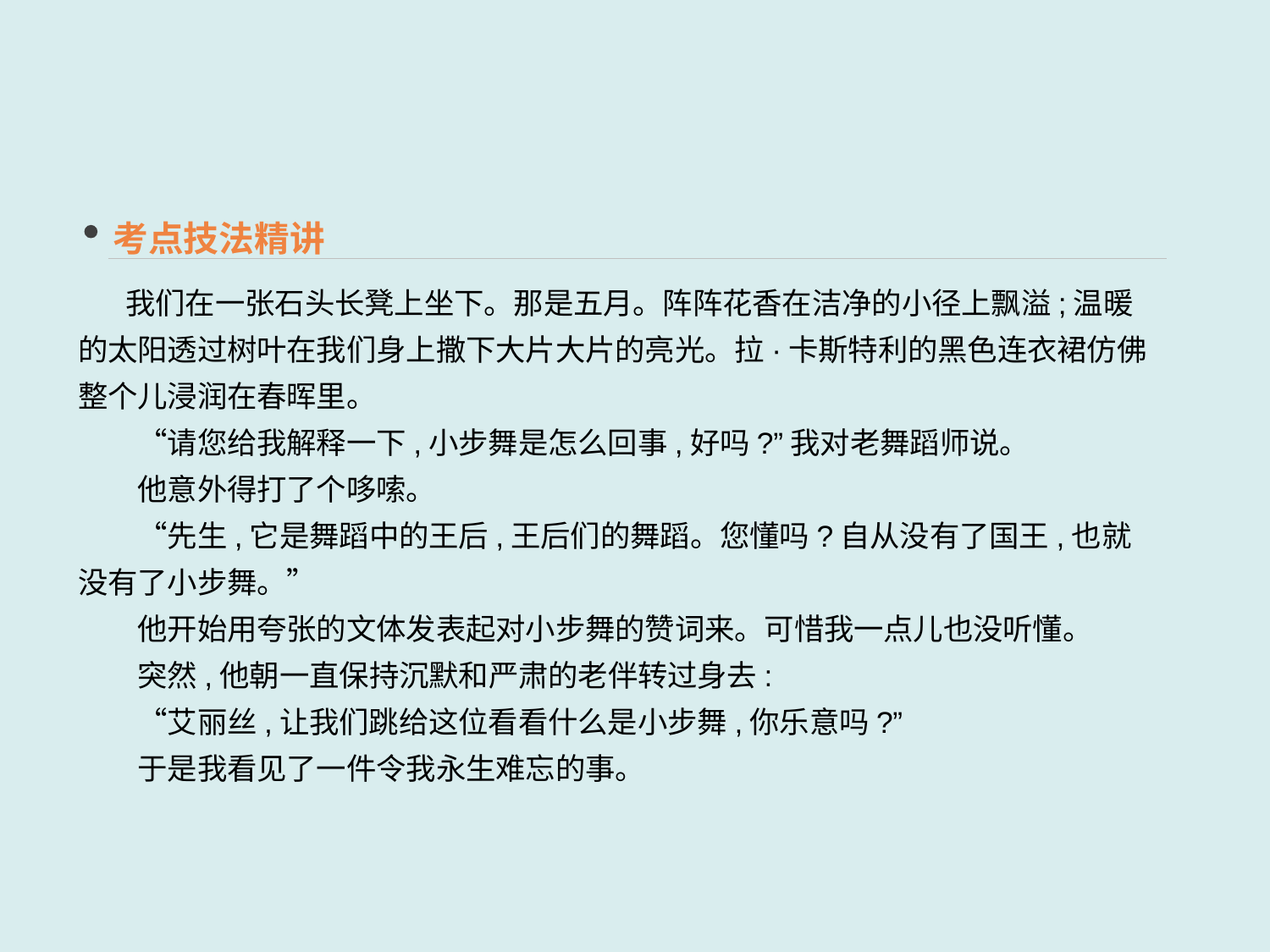

考点技法精讲

      我们在一张石头长凳上坐下。那是五月。阵阵花香在洁净的小径上飘溢;温暖的太阳透过树叶在我们身上撒下大片大片的亮光。拉·卡斯特利的黑色连衣裙仿佛整个儿浸润在春晖里。
　　“请您给我解释一下,小步舞是怎么回事,好吗?”我对老舞蹈师说。
　　他意外得打了个哆嗦。
　　“先生,它是舞蹈中的王后,王后们的舞蹈。您懂吗?自从没有了国王,也就没有了小步舞。”
　　他开始用夸张的文体发表起对小步舞的赞词来。可惜我一点儿也没听懂。
　　突然,他朝一直保持沉默和严肃的老伴转过身去:
　　“艾丽丝,让我们跳给这位看看什么是小步舞,你乐意吗?”
　　于是我看见了一件令我永生难忘的事。